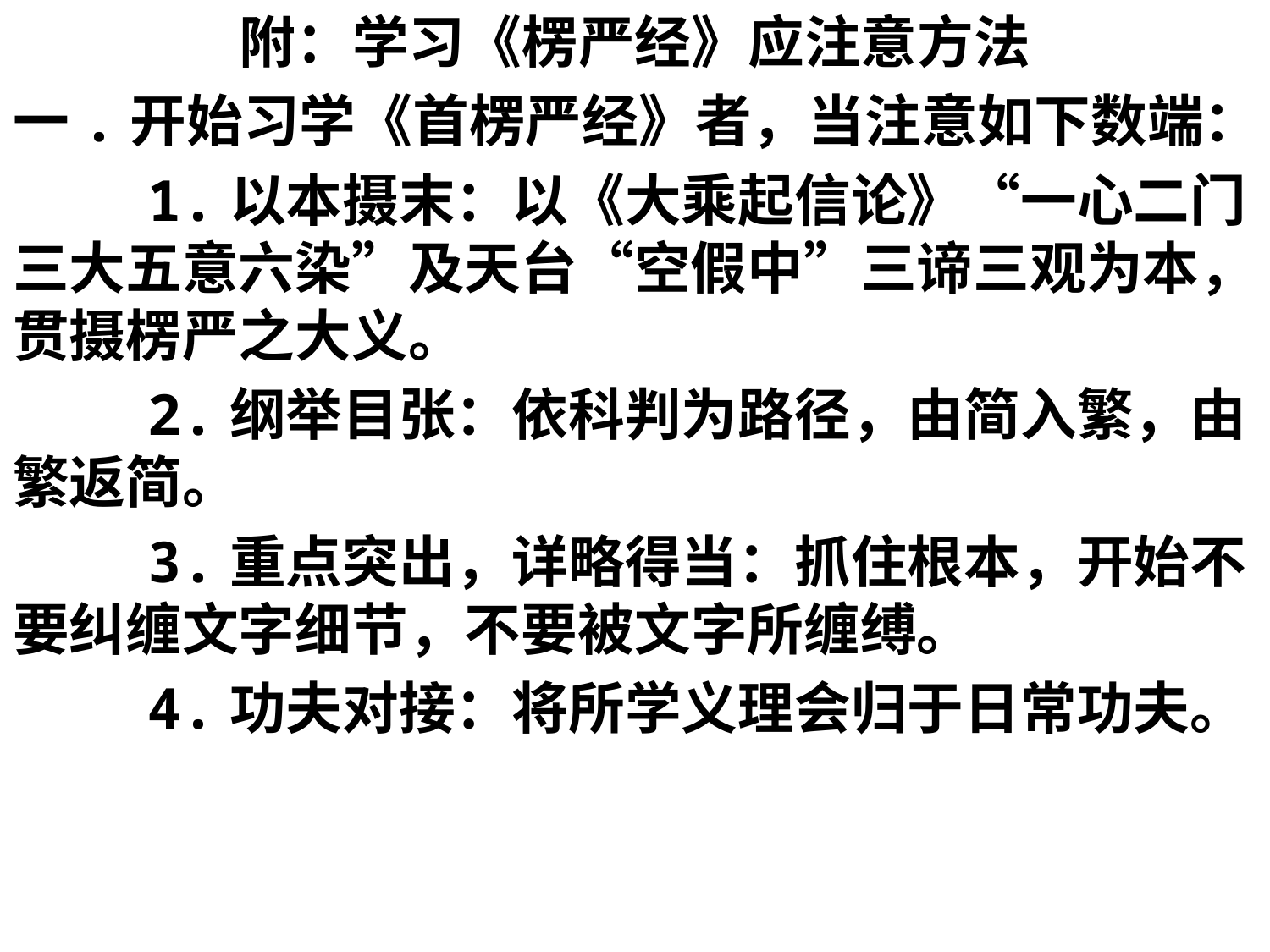

附：学习《楞严经》应注意方法
一.开始习学《首楞严经》者，当注意如下数端：
    1.以本摄末：以《大乘起信论》“一心二门三大五意六染”及天台“空假中”三谛三观为本，贯摄楞严之大义。
    2.纲举目张：依科判为路径，由简入繁，由繁返简。
    3.重点突出，详略得当：抓住根本，开始不要纠缠文字细节，不要被文字所缠缚。
    4.功夫对接：将所学义理会归于日常功夫。